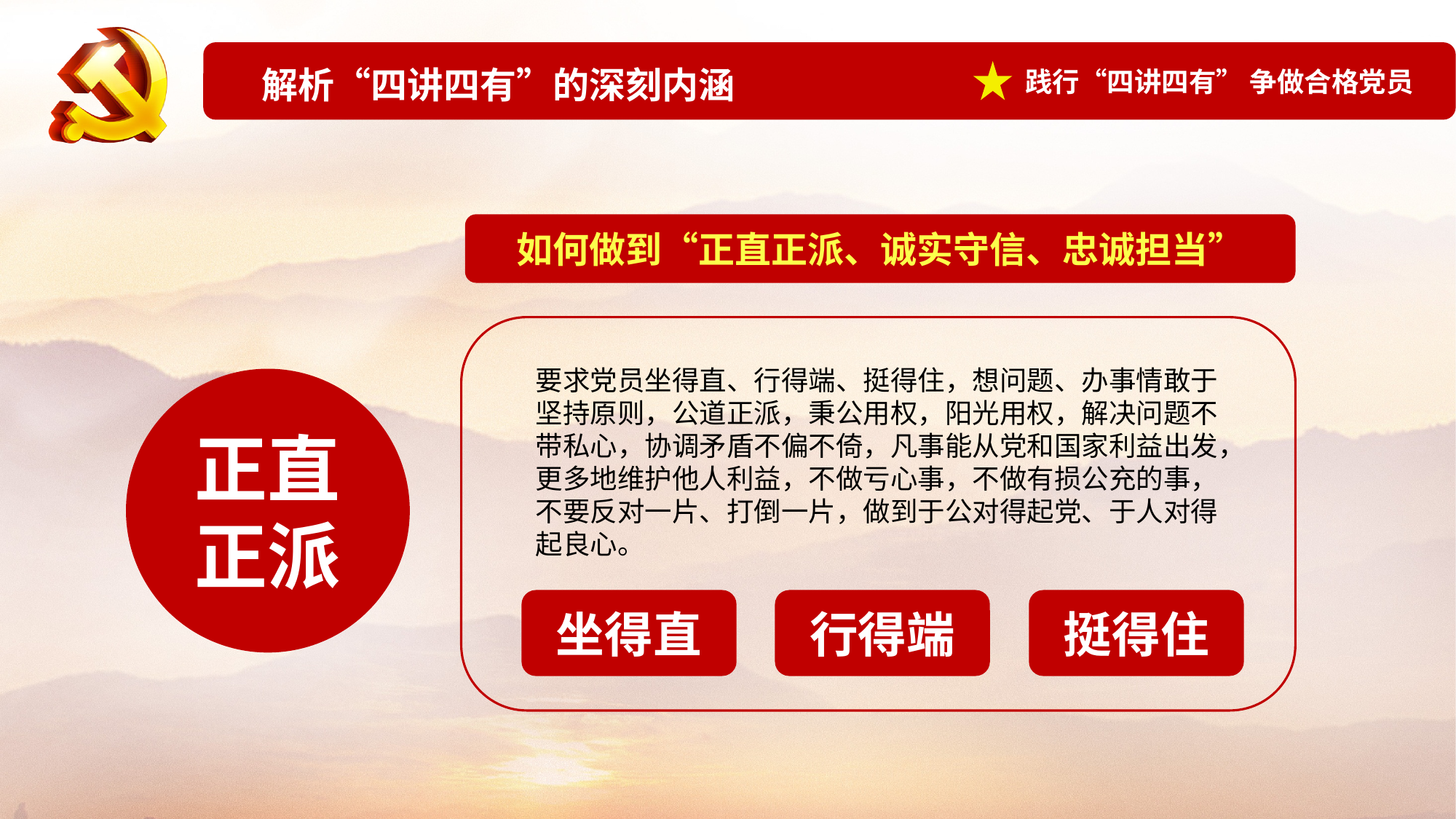

如何做到“正直正派、诚实守信、忠诚担当”

要求党员坐得直、行得端、挺得住，想问题、办事情敢于坚持原则，公道正派，秉公用权，阳光用权，解决问题不带私心，协调矛盾不偏不倚，凡事能从党和国家利益出发，更多地维护他人利益，不做亏心事，不做有损公充的事，不要反对一片、打倒一片，做到于公对得起党、于人对得起良心。
正直正派
坐得直
行得端
挺得住